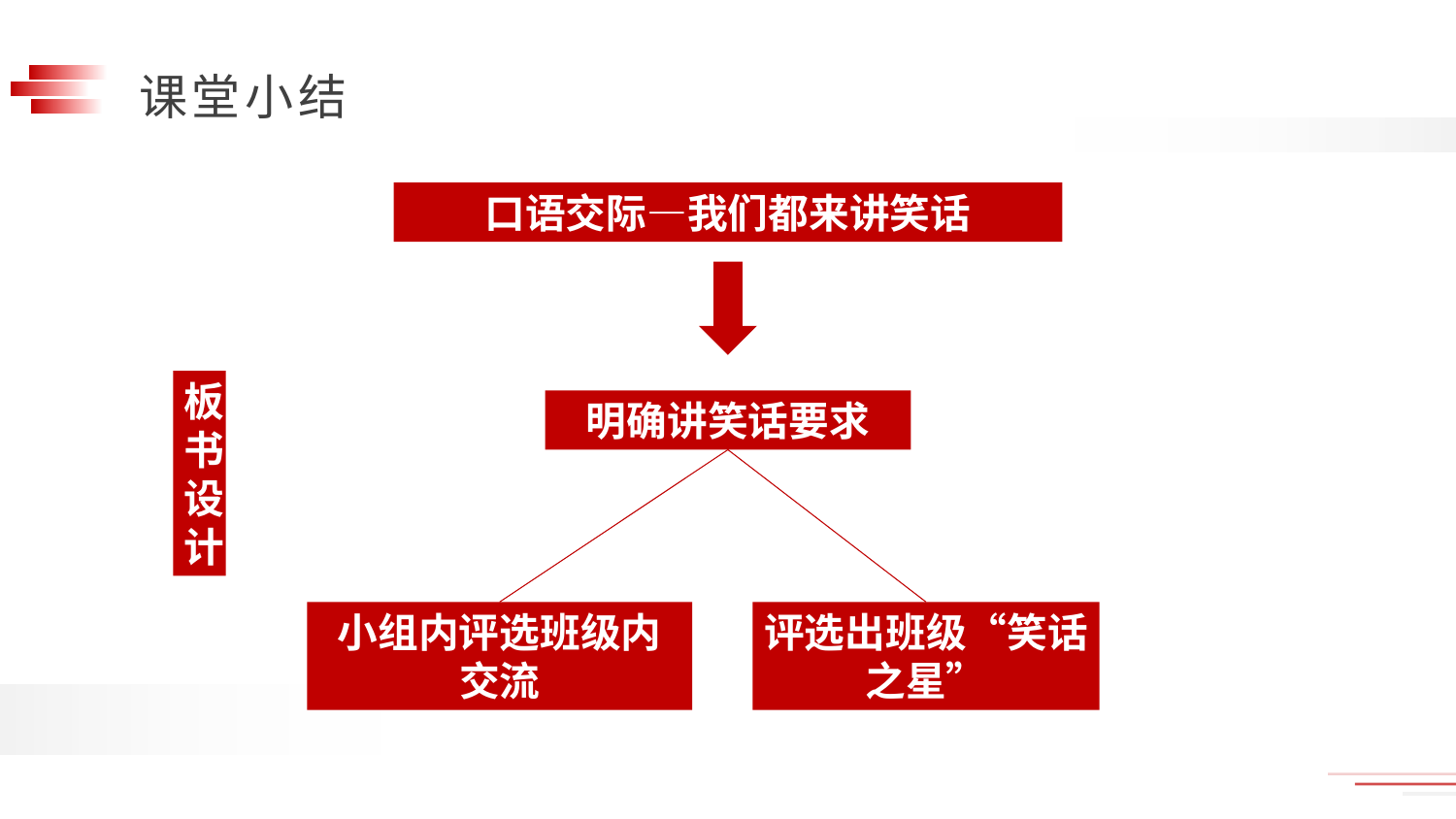

口语交际—我们都来讲笑话

板
书
设
计
明确讲笑话要求
小组内评选班级内交流
评选出班级“笑话之星”